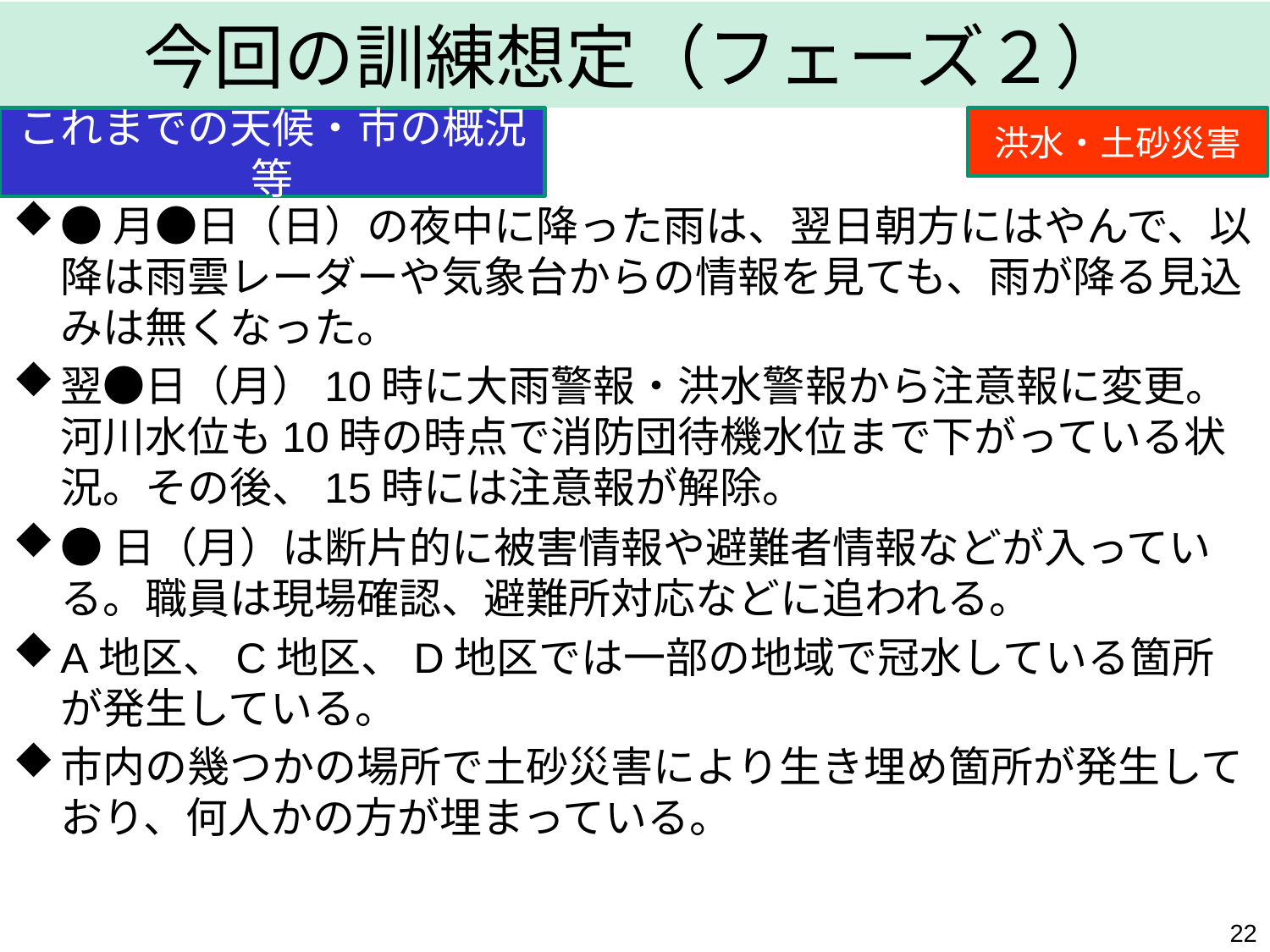

今回の訓練想定（フェーズ２）
これまでの天候・市の概況等
洪水・土砂災害
●月●日（日）の夜中に降った雨は、翌日朝方にはやんで、以降は雨雲レーダーや気象台からの情報を見ても、雨が降る見込みは無くなった。
翌●日（月）10時に大雨警報・洪水警報から注意報に変更。河川水位も10時の時点で消防団待機水位まで下がっている状況。その後、15時には注意報が解除。
●日（月）は断片的に被害情報や避難者情報などが入っている。職員は現場確認、避難所対応などに追われる。
A地区、C地区、D地区では一部の地域で冠水している箇所が発生している。
市内の幾つかの場所で土砂災害により生き埋め箇所が発生しており、何人かの方が埋まっている。

22